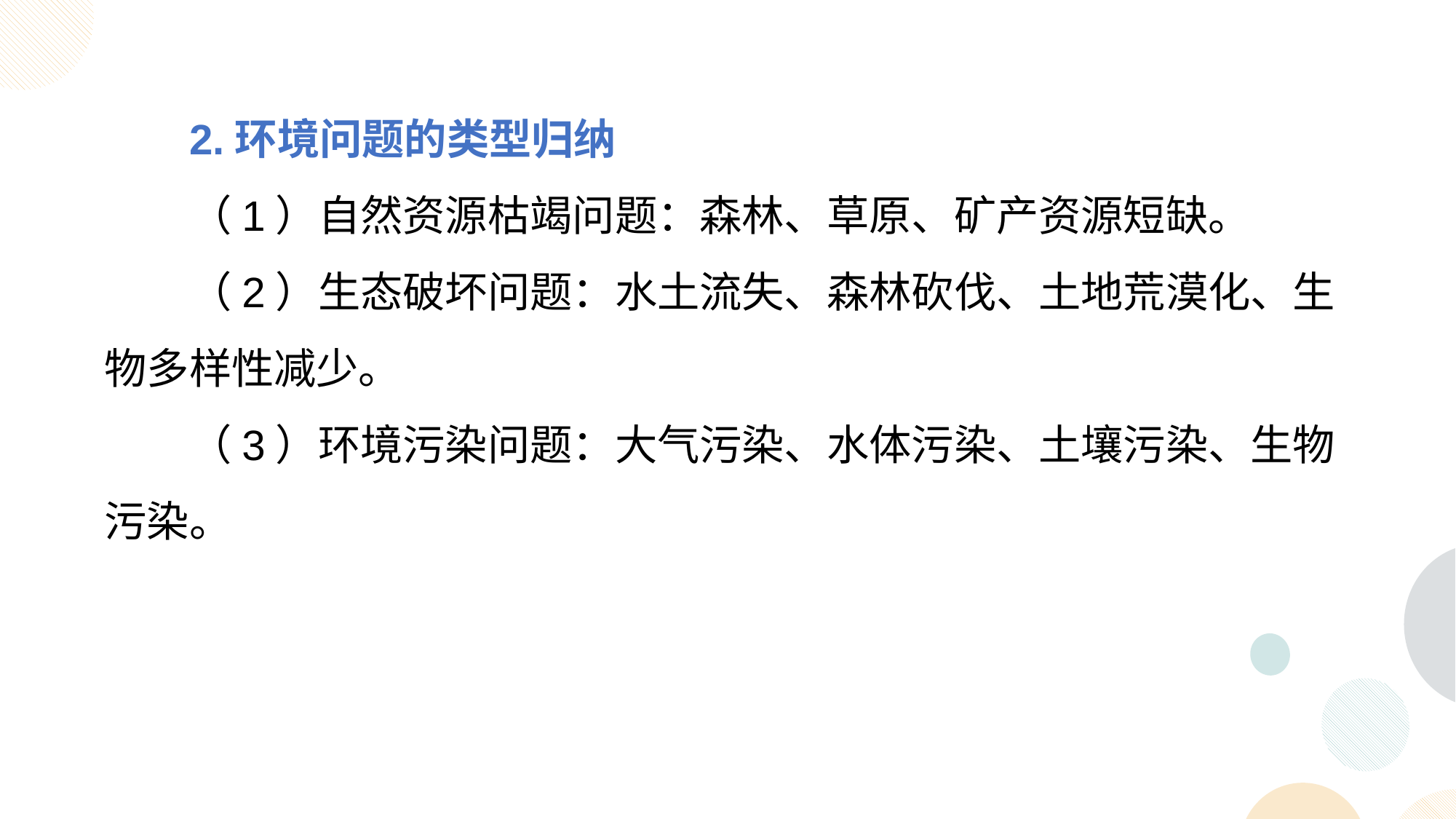

2.环境问题的类型归纳
（1）自然资源枯竭问题：森林、草原、矿产资源短缺。
（2）生态破坏问题：水土流失、森林砍伐、土地荒漠化、生物多样性减少。
（3）环境污染问题：大气污染、水体污染、土壤污染、生物污染。